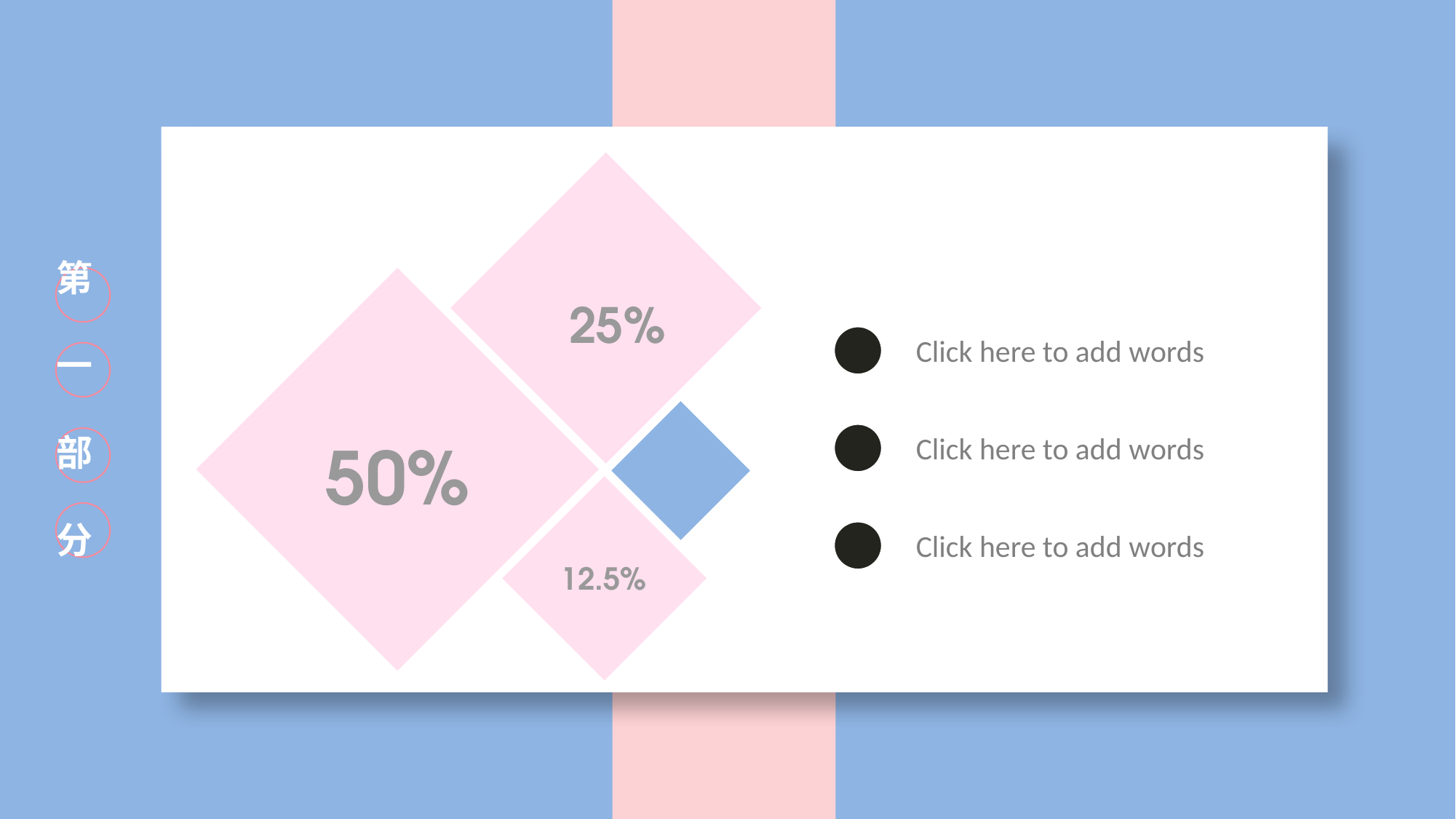

第

一

部

分

25%

Click here to add words

Click here to add words
50%

Click here to add words
12.5%